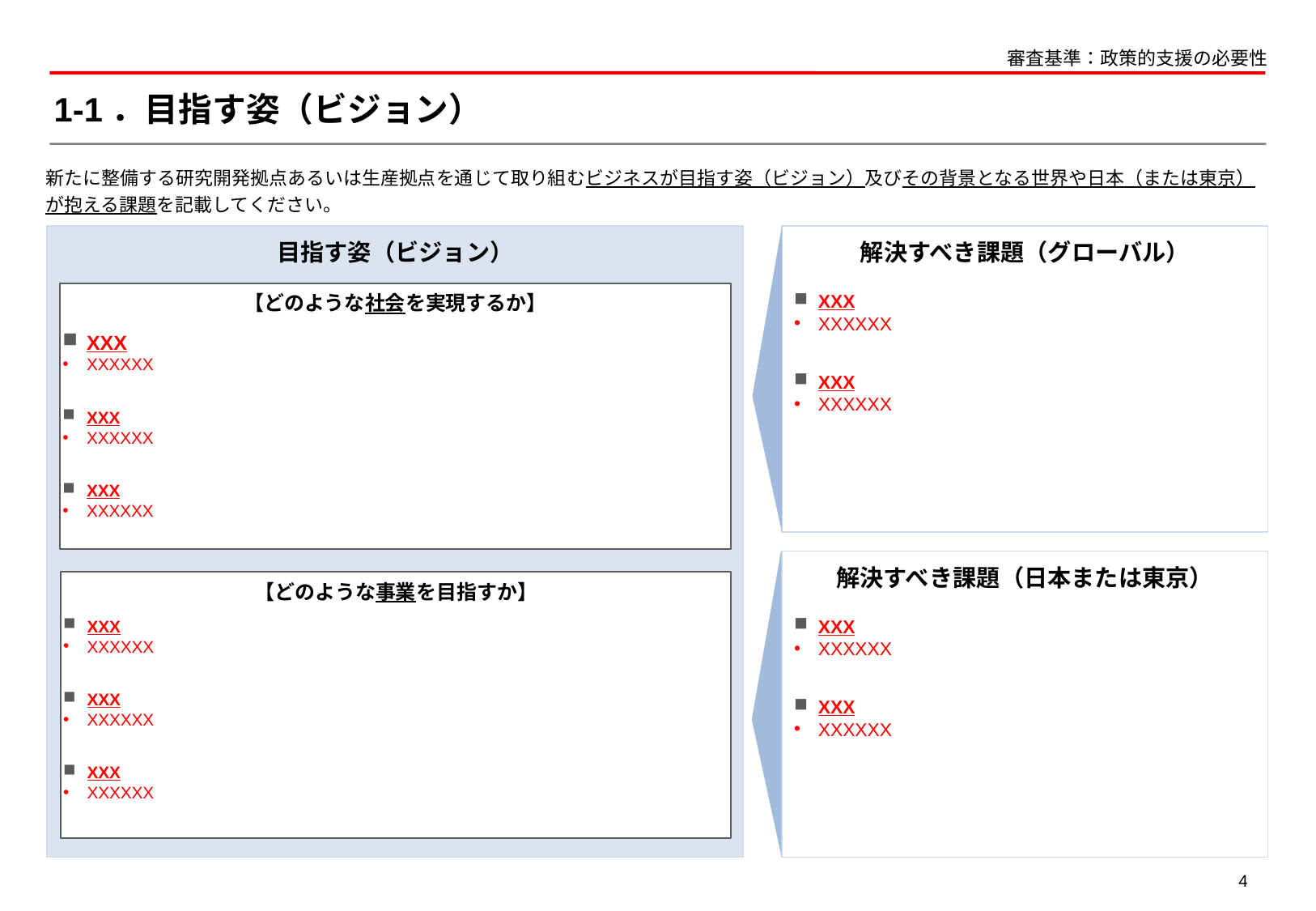

審査基準：政策的支援の必要性
# 1-1．目指す姿（ビジョン）
新たに整備する研究開発拠点あるいは生産拠点を通じて取り組むビジネスが目指す姿（ビジョン）及びその背景となる世界や日本（または東京）が抱える課題を記載してください。
解決すべき課題（グローバル）
XXX
XXXXXX

XXX
XXXXXX

目指す姿（ビジョン）
【どのような社会を実現するか】
XXX
XXXXXX

XXX
XXXXXX

XXX
XXXXXX

解決すべき課題（日本または東京）
XXX
XXXXXX

XXX
XXXXXX

【どのような事業を目指すか】
XXX
XXXXXX

XXX
XXXXXX

XXX
XXXXXX